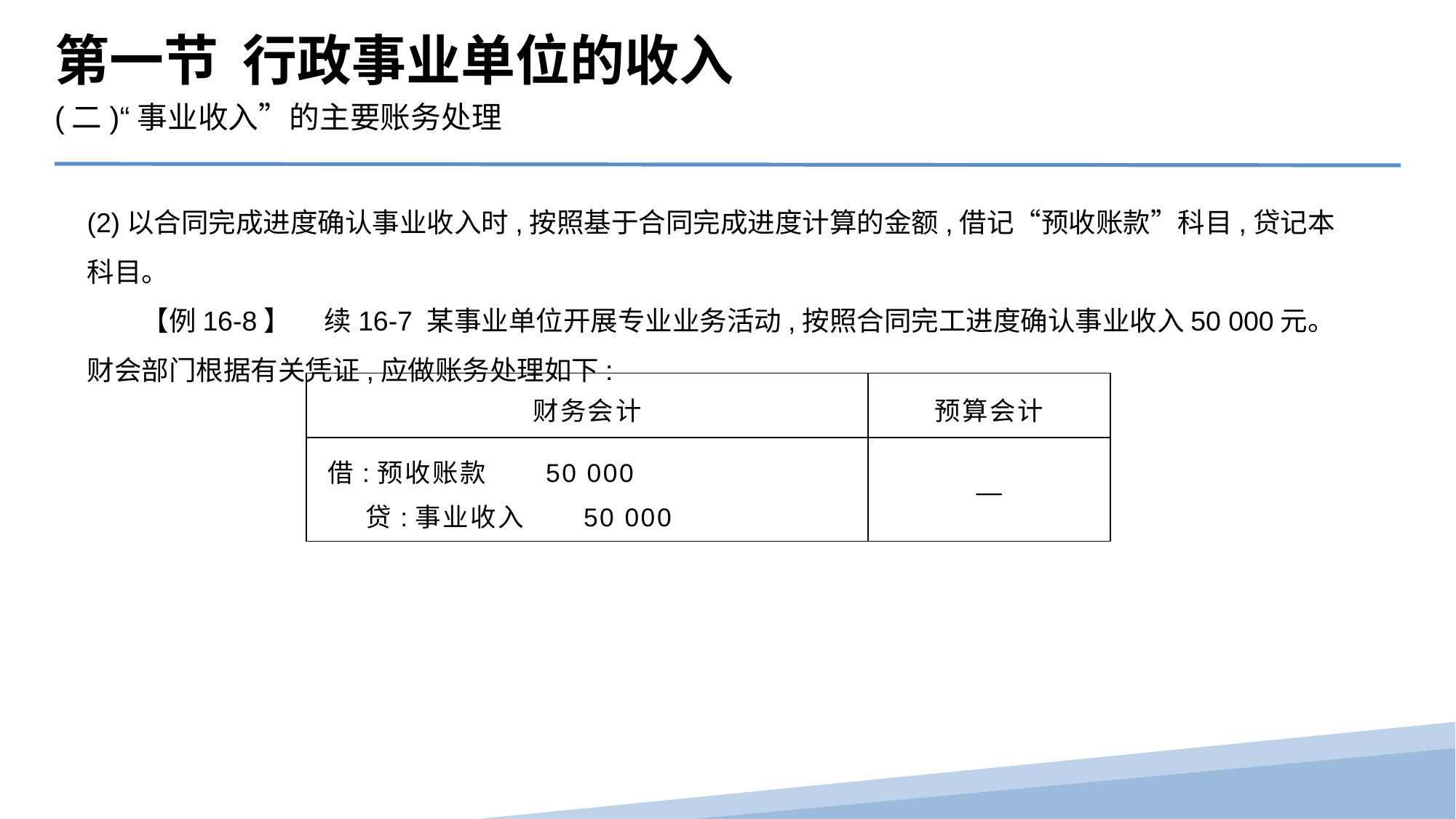

第一节  行政事业单位的收入
(二)“事业收入”的主要账务处理
(2)以合同完成进度确认事业收入时,按照基于合同完成进度计算的金额,借记“预收账款”科目,贷记本科目。
　　【例16-8】　 续16-7 某事业单位开展专业业务活动,按照合同完工进度确认事业收入50 000元。财会部门根据有关凭证,应做账务处理如下:
| 财务会计 | 预算会计 |
| --- | --- |
| 借:预收账款 50 000 贷:事业收入 50 000 | — |